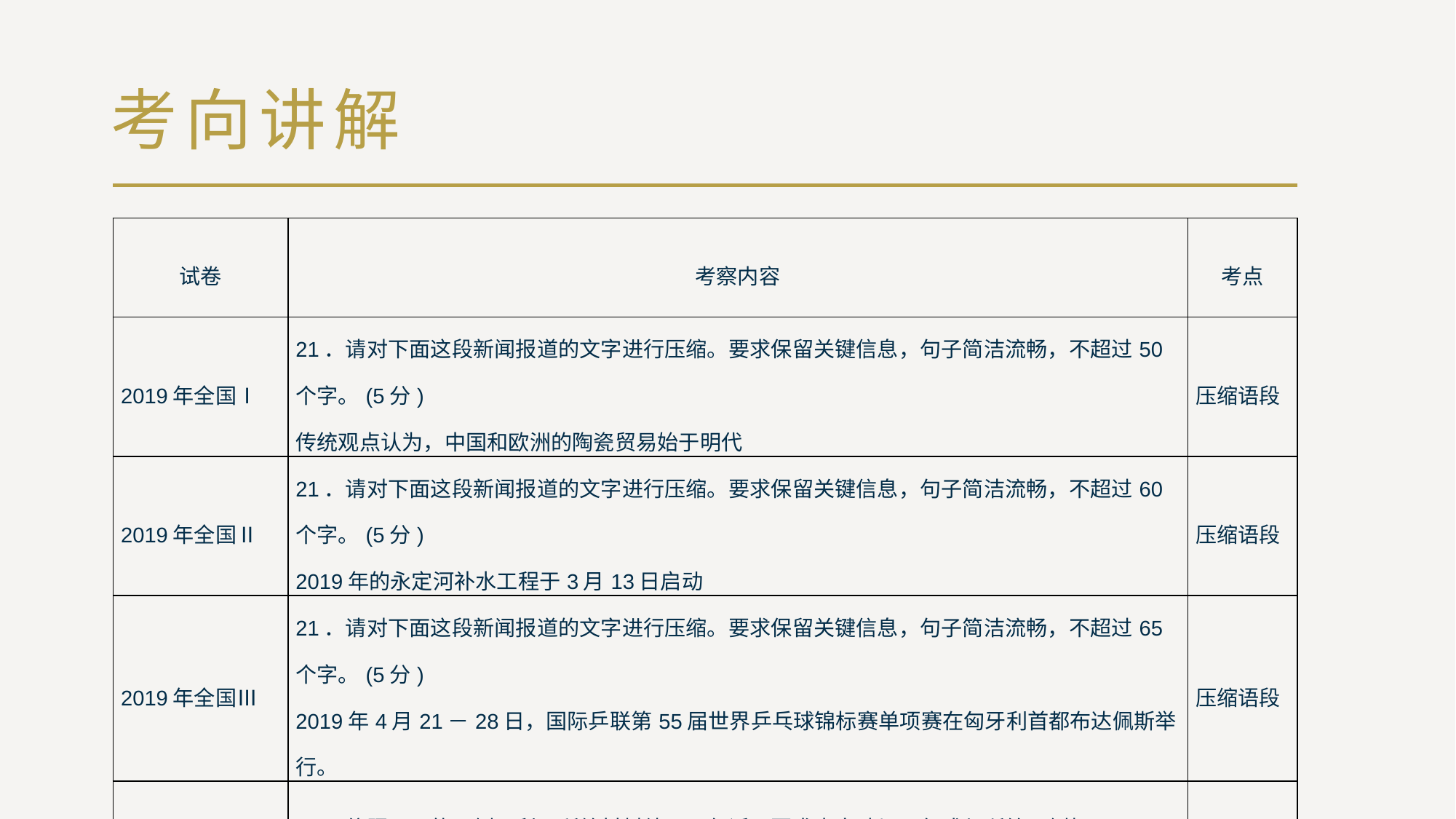

# 考向讲解
| 试卷 | 考察内容 | 考点 |
| --- | --- | --- |
| 2019年全国Ⅰ | 21．请对下面这段新闻报道的文字进行压缩。要求保留关键信息，句子简洁流畅，不超过50个字。(5分) 传统观点认为，中国和欧洲的陶瓷贸易始于明代 | 压缩语段 |
| 2019年全国Ⅱ | 21．请对下面这段新闻报道的文字进行压缩。要求保留关键信息，句子简洁流畅，不超过60个字。(5分) 2019年的永定河补水工程于3月13日启动 | 压缩语段 |
| 2019年全国Ⅲ | 21．请对下面这段新闻报道的文字进行压缩。要求保留关键信息，句子简洁流畅，不超过65个字。(5分) 2019年4月21－28日，国际乒联第55届世界乒乓球锦标赛单项赛在匈牙利首都布达佩斯举行。 | 压缩语段 |
| 2018年全国Ⅱ | 21．仿照下面的示例，利用所给材料续写三句话，要求内容贴切，句式与所给示例相同。 诸子争鸣、造纸印刷、筑长城开运河，中国人民具有伟大的创造精神。 | 仿用句式 |